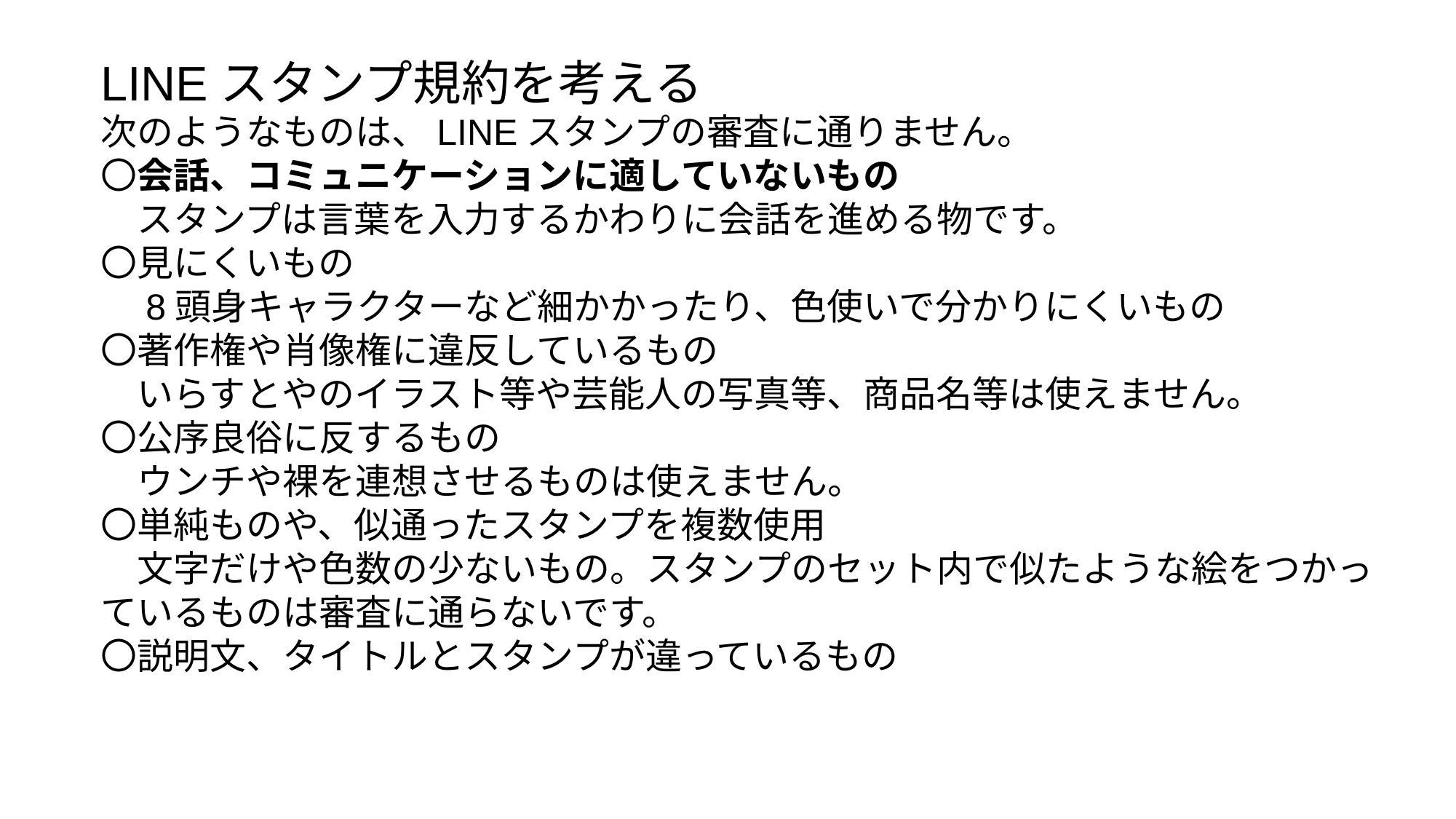

LINEスタンプ規約を考える
次のようなものは、LINEスタンプの審査に通りません。
〇会話、コミュニケーションに適していないもの
　スタンプは言葉を入力するかわりに会話を進める物です。
〇見にくいもの
　8頭身キャラクターなど細かかったり、色使いで分かりにくいもの
〇著作権や肖像権に違反しているもの
　いらすとやのイラスト等や芸能人の写真等、商品名等は使えません。
〇公序良俗に反するもの
　ウンチや裸を連想させるものは使えません。
〇単純ものや、似通ったスタンプを複数使用
　文字だけや色数の少ないもの。スタンプのセット内で似たような絵をつかっているものは審査に通らないです。
〇説明文、タイトルとスタンプが違っているもの